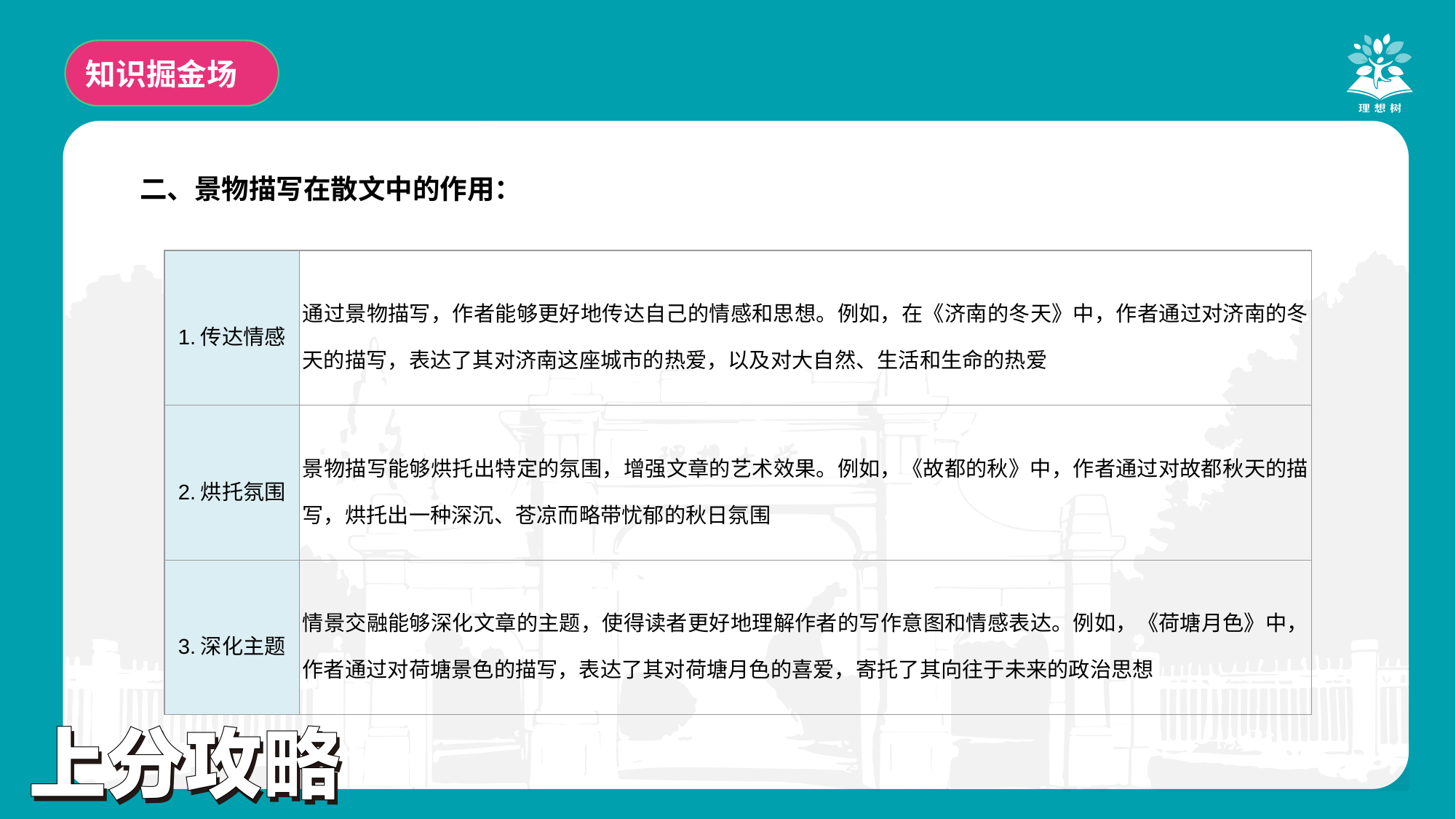

知识掘金场
二、景物描写在散文中的作用：
| 1.传达情感 | 通过景物描写，作者能够更好地传达自己的情感和思想。例如，在《济南的冬天》中，作者通过对济南的冬天的描写，表达了其对济南这座城市的热爱，以及对大自然、生活和生命的热爱 |
| --- | --- |
| 2.烘托氛围 | 景物描写能够烘托出特定的氛围，增强文章的艺术效果。例如，《故都的秋》中，作者通过对故都秋天的描写，烘托出一种深沉、苍凉而略带忧郁的秋日氛围 |
| 3.深化主题 | 情景交融能够深化文章的主题，使得读者更好地理解作者的写作意图和情感表达。例如，《荷塘月色》中，作者通过对荷塘景色的描写，表达了其对荷塘月色的喜爱，寄托了其向往于未来的政治思想 |